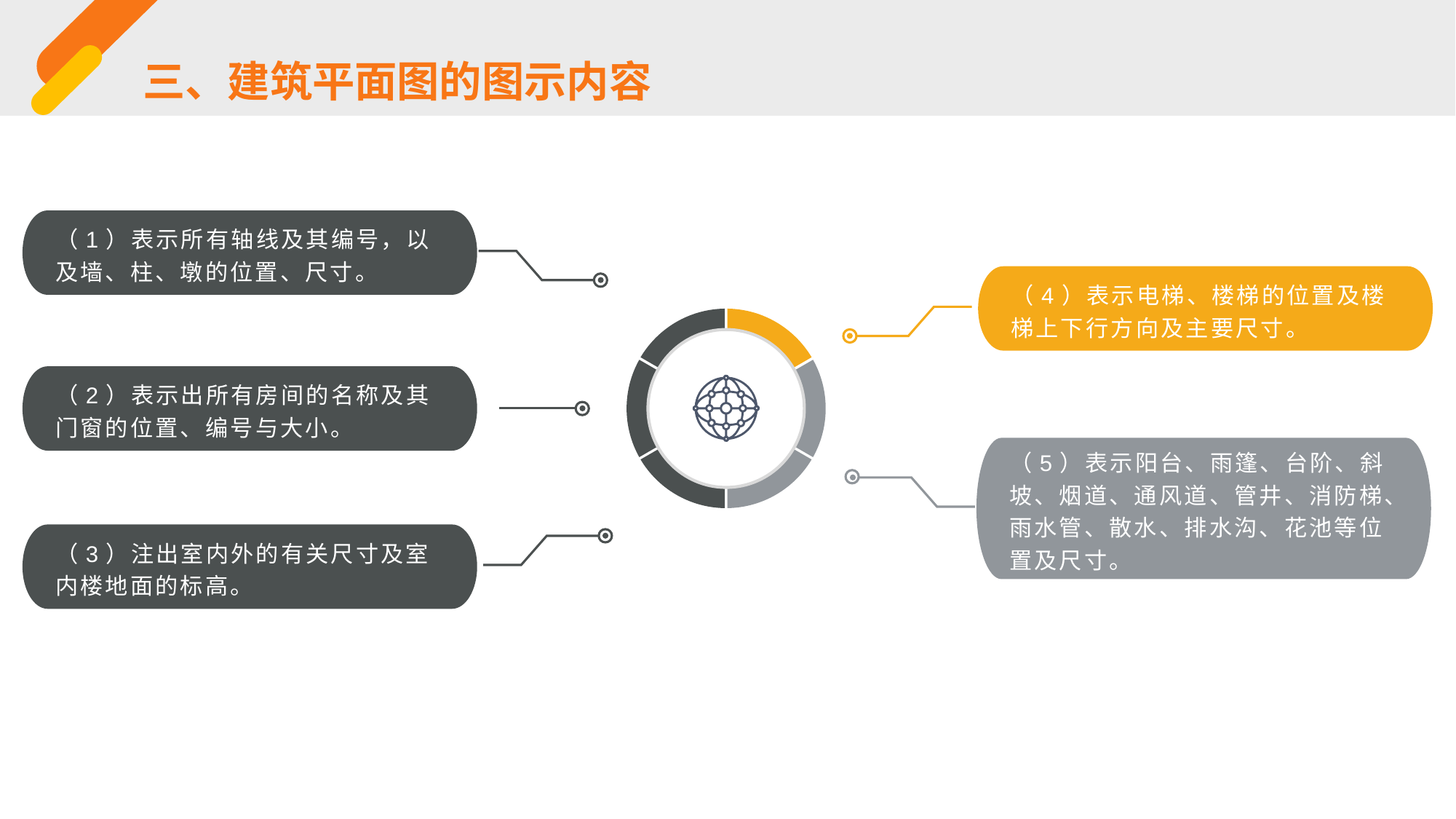

三、建筑平面图的图示内容

（1）表示所有轴线及其编号，以及墙、柱、墩的位置、尺寸。

（4）表示电梯、楼梯的位置及楼梯上下行方向及主要尺寸。

（2）表示出所有房间的名称及其门窗的位置、编号与大小。

（5）表示阳台、雨篷、台阶、斜坡、烟道、通风道、管井、消防梯、雨水管、散水、排水沟、花池等位置及尺寸。

（3）注出室内外的有关尺寸及室内楼地面的标高。